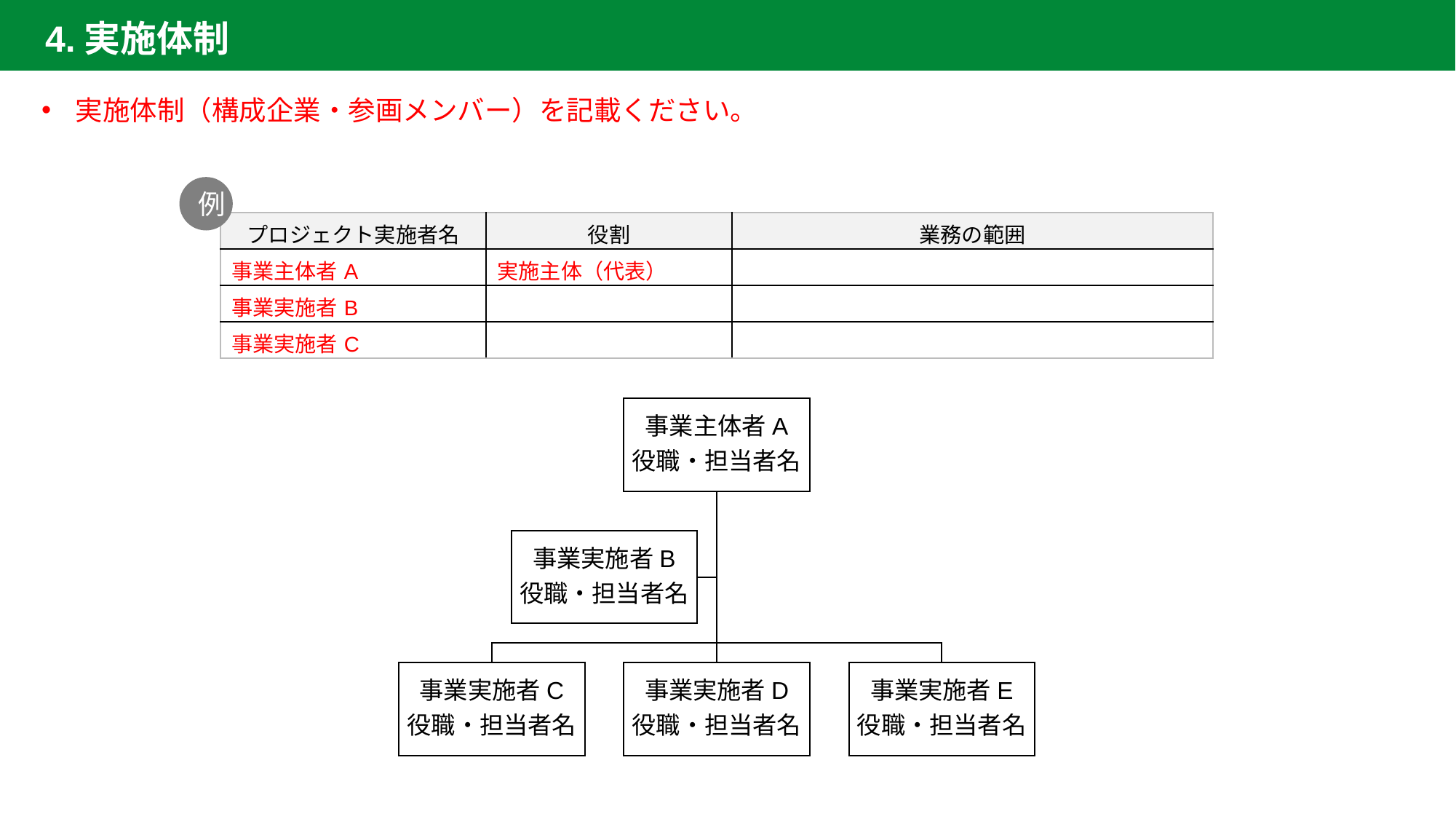

4.実施体制
実施体制（構成企業・参画メンバー）を記載ください。
例
| プロジェクト実施者名 | 役割 | 業務の範囲 |
| --- | --- | --- |
| 事業主体者A | 実施主体（代表） |  |
| 事業実施者B |  |  |
| 事業実施者C |  |  |
事業主体者A
役職・担当者名
事業実施者C
役職・担当者名
事業実施者D
役職・担当者名
事業実施者E
役職・担当者名
事業実施者B
役職・担当者名